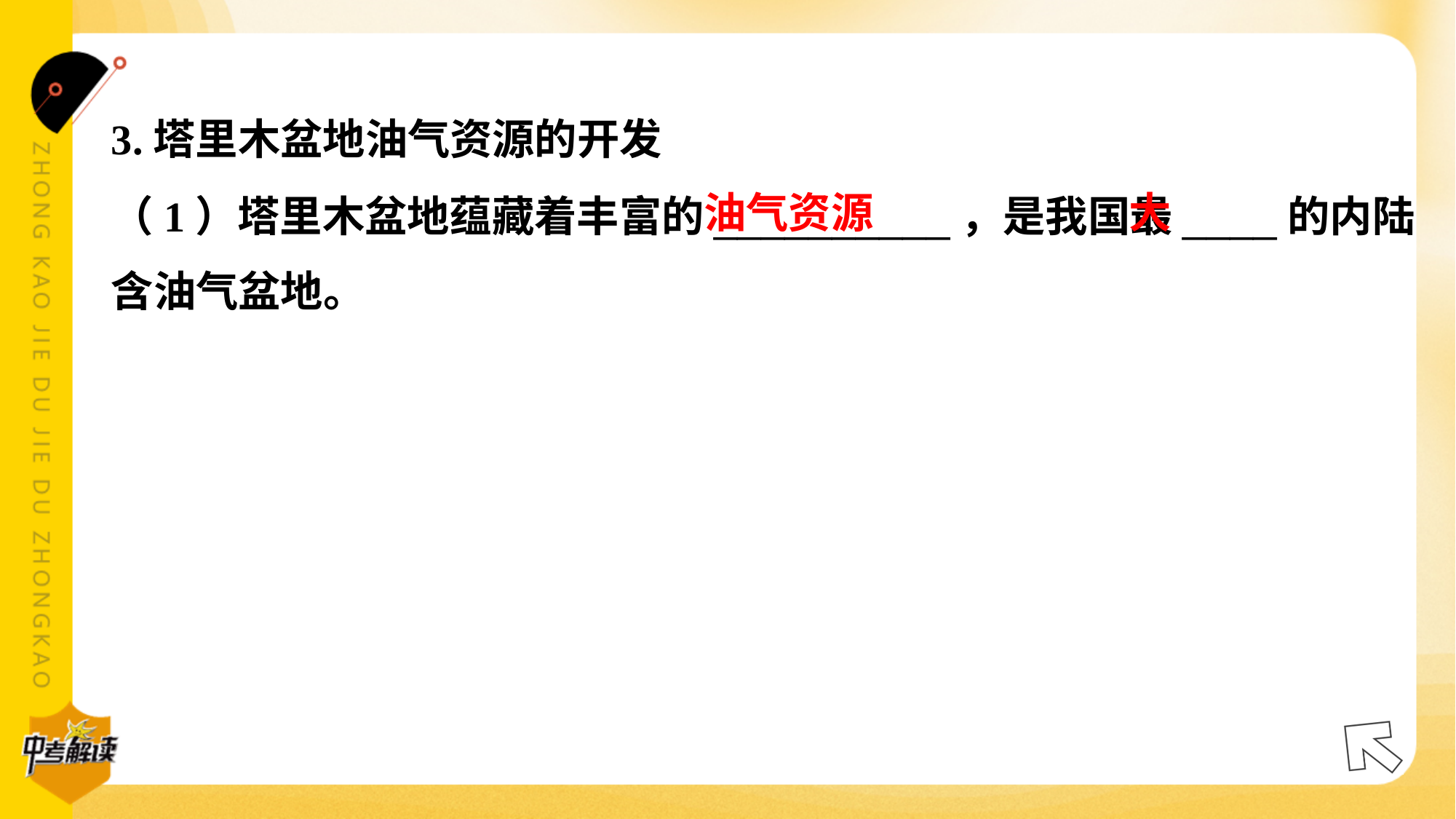

3.塔里木盆地油气资源的开发
（1）塔里木盆地蕴藏着丰富的__________，是我国最____的内陆
含油气盆地。#4.1
油气资源
大